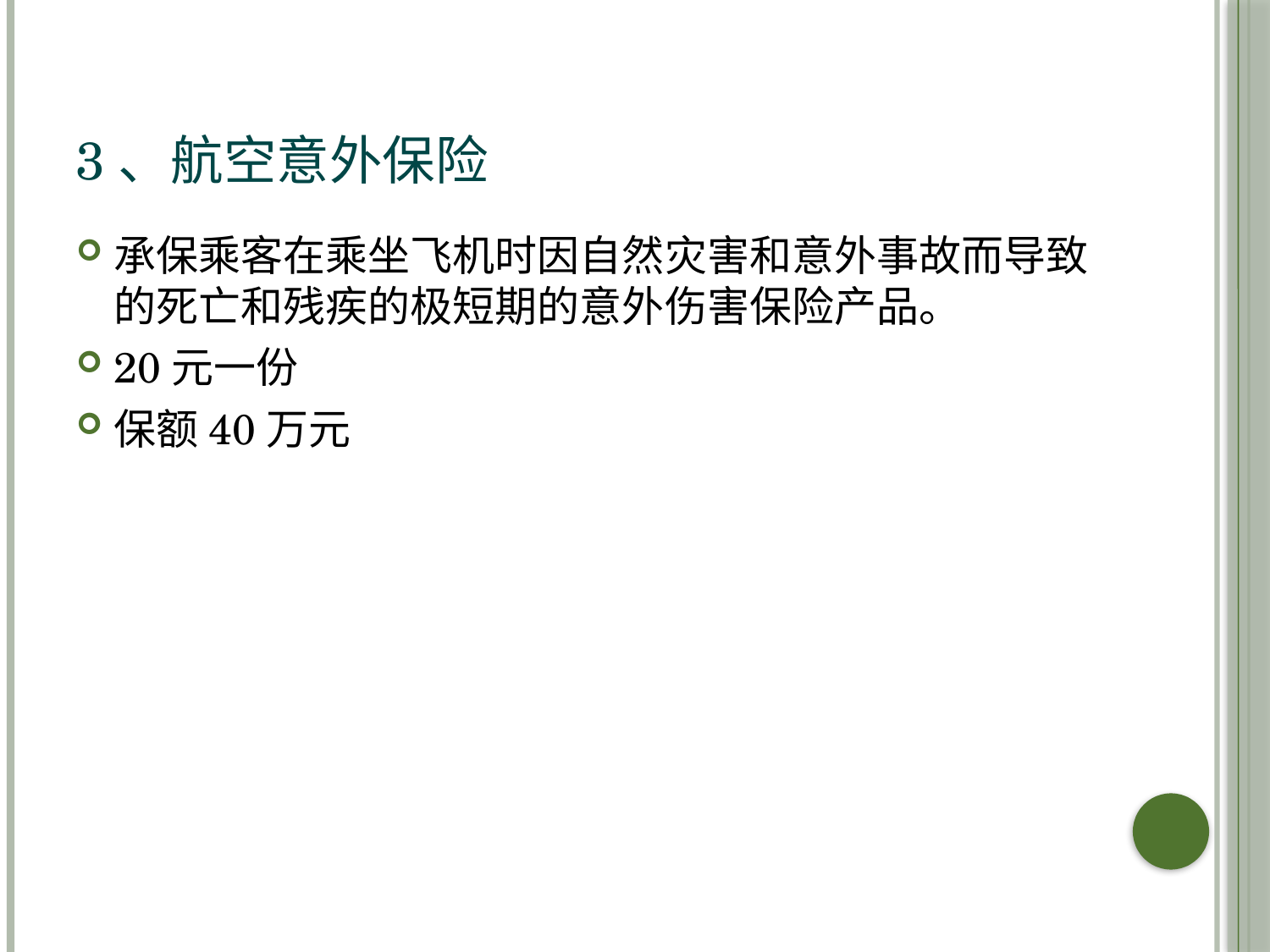

# 3、航空意外保险
承保乘客在乘坐飞机时因自然灾害和意外事故而导致的死亡和残疾的极短期的意外伤害保险产品。
20元一份
保额40万元